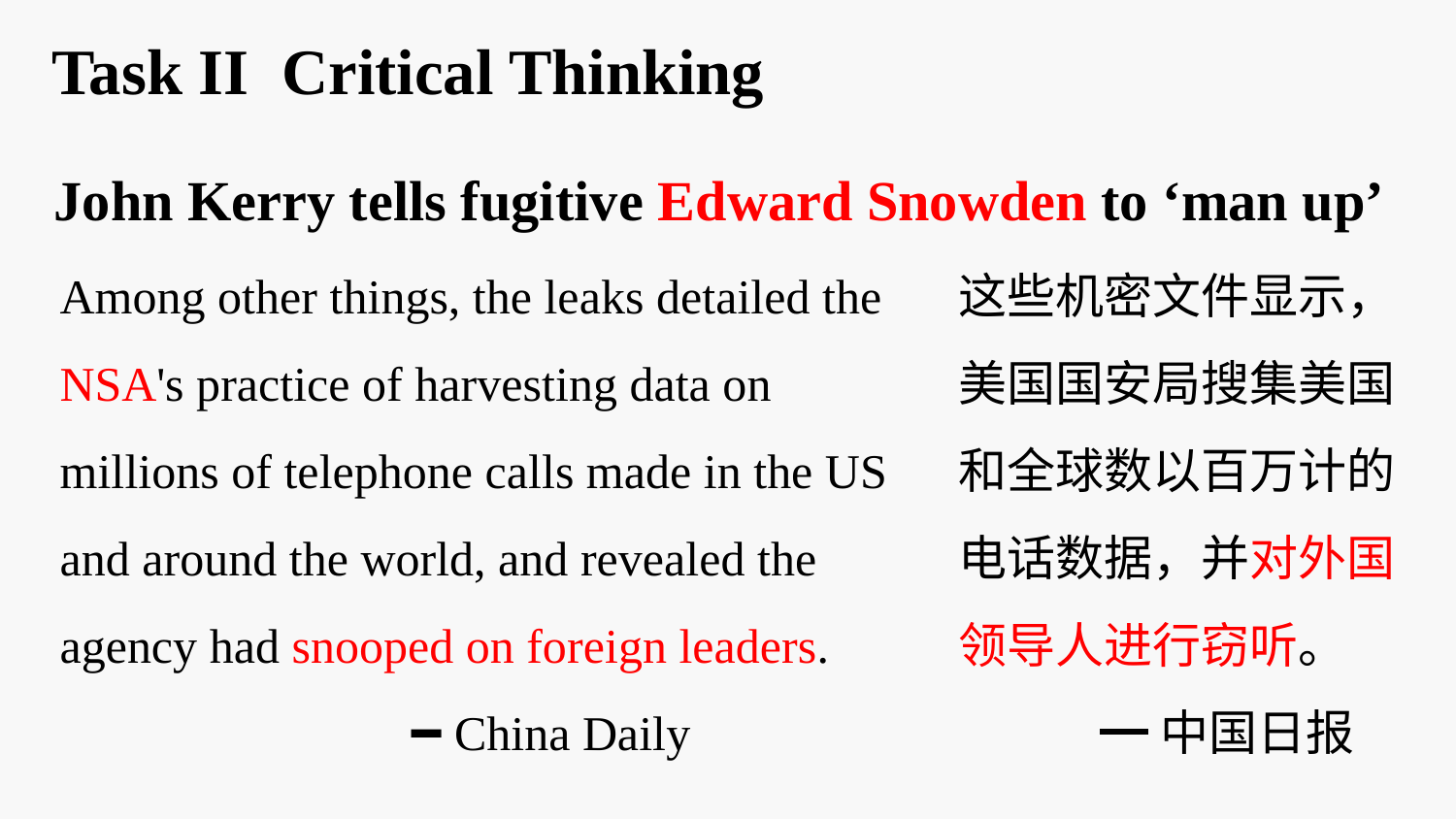

Task II  Critical Thinking
John Kerry tells fugitive Edward Snowden to ‘man up’
这些机密文件显示，美国国安局搜集美国和全球数以百万计的电话数据，并对外国领导人进行窃听。
             ━中国日报
Among other things, the leaks detailed the NSA's practice of harvesting data on millions of telephone calls made in the US and around the world, and revealed the agency had snooped on foreign leaders.
                             ━ China Daily